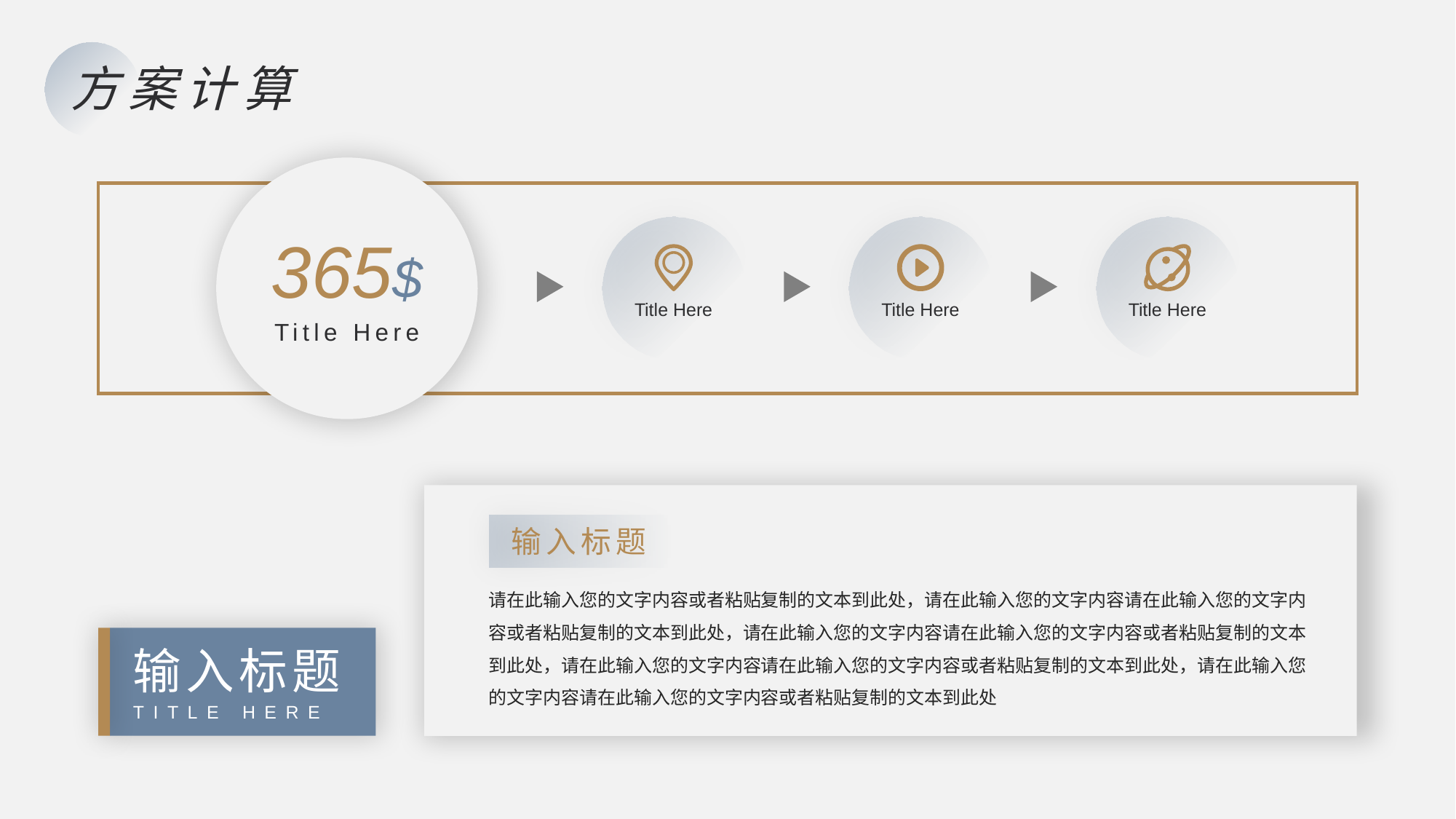

方案计算

Title Here

Title Here

Title Here
365$

Title Here

请在此输入您的文字内容或者粘贴复制的文本到此处，请在此输入您的文字内容请在此输入您的文字内容或者粘贴复制的文本到此处，请在此输入您的文字内容请在此输入您的文字内容或者粘贴复制的文本到此处，请在此输入您的文字内容请在此输入您的文字内容或者粘贴复制的文本到此处，请在此输入您的文字内容请在此输入您的文字内容或者粘贴复制的文本到此处

输入标题

输入标题
TITLE HERE